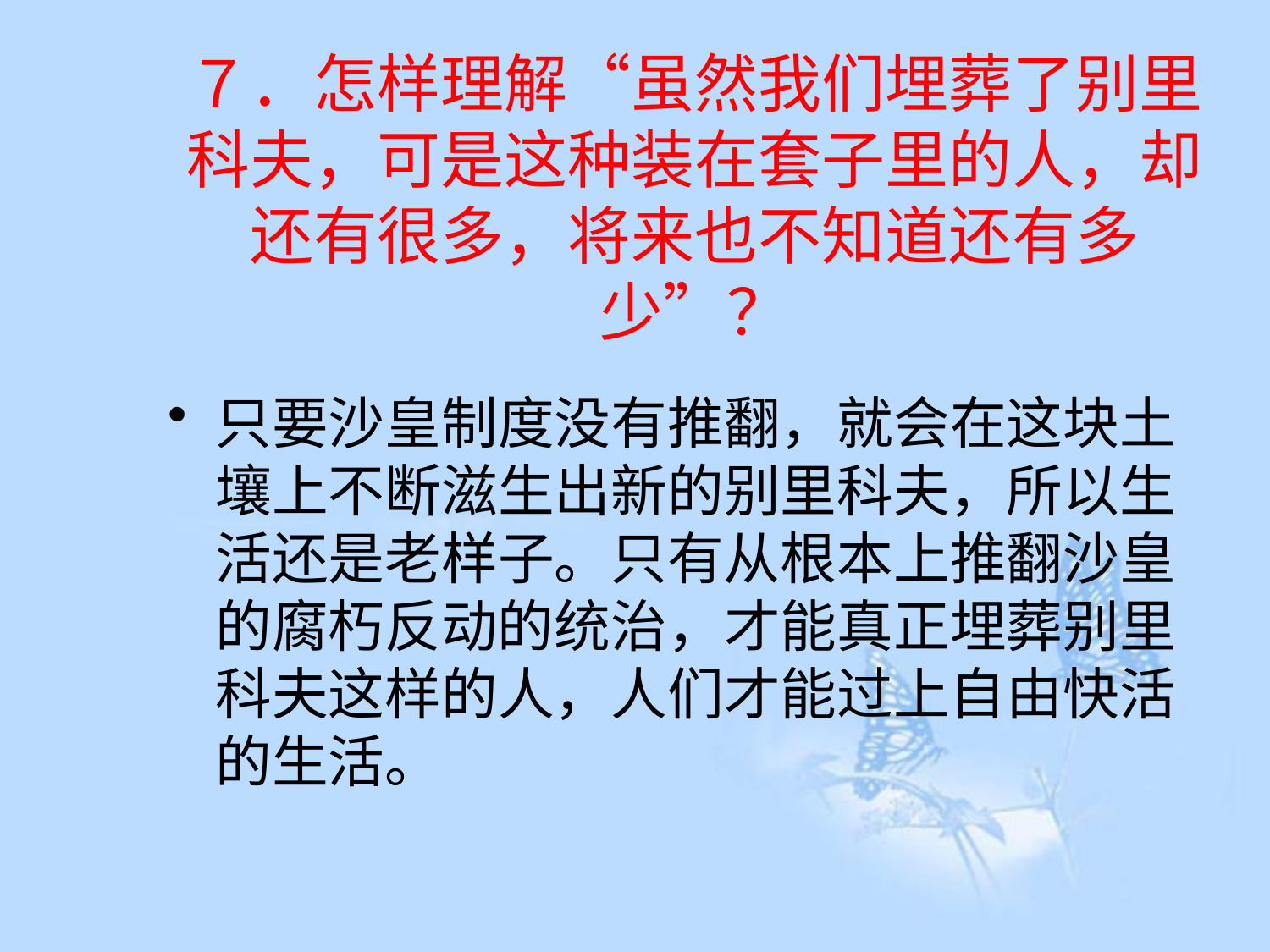

# ７．怎样理解“虽然我们埋葬了别里科夫，可是这种装在套子里的人，却还有很多，将来也不知道还有多少”？
只要沙皇制度没有推翻，就会在这块土壤上不断滋生出新的别里科夫，所以生活还是老样子。只有从根本上推翻沙皇的腐朽反动的统治，才能真正埋葬别里科夫这样的人，人们才能过上自由快活的生活。